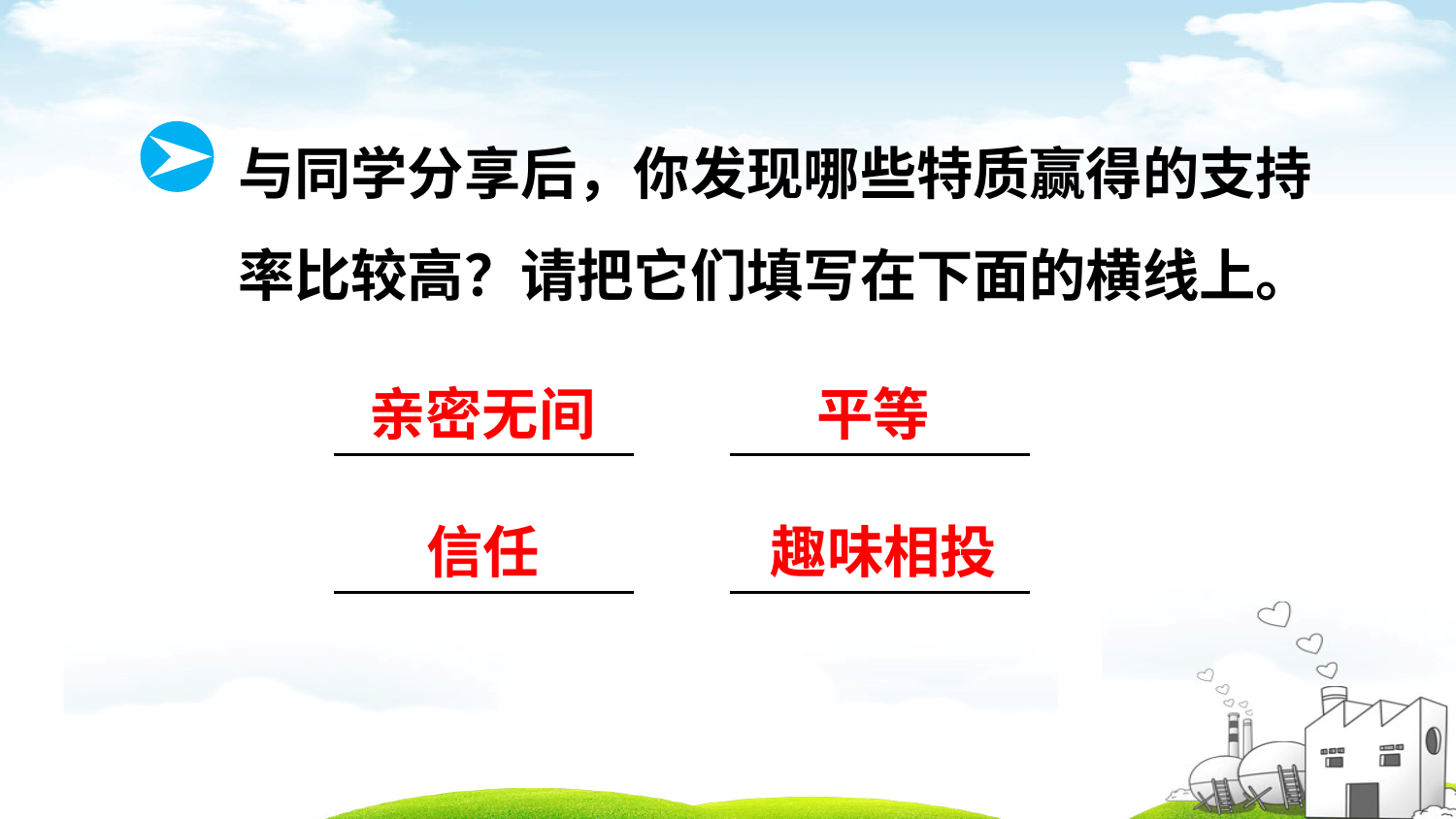

与同学分享后，你发现哪些特质赢得的支持率比较高？请把它们填写在下面的横线上。

亲密无间
平等
信任
趣味相投